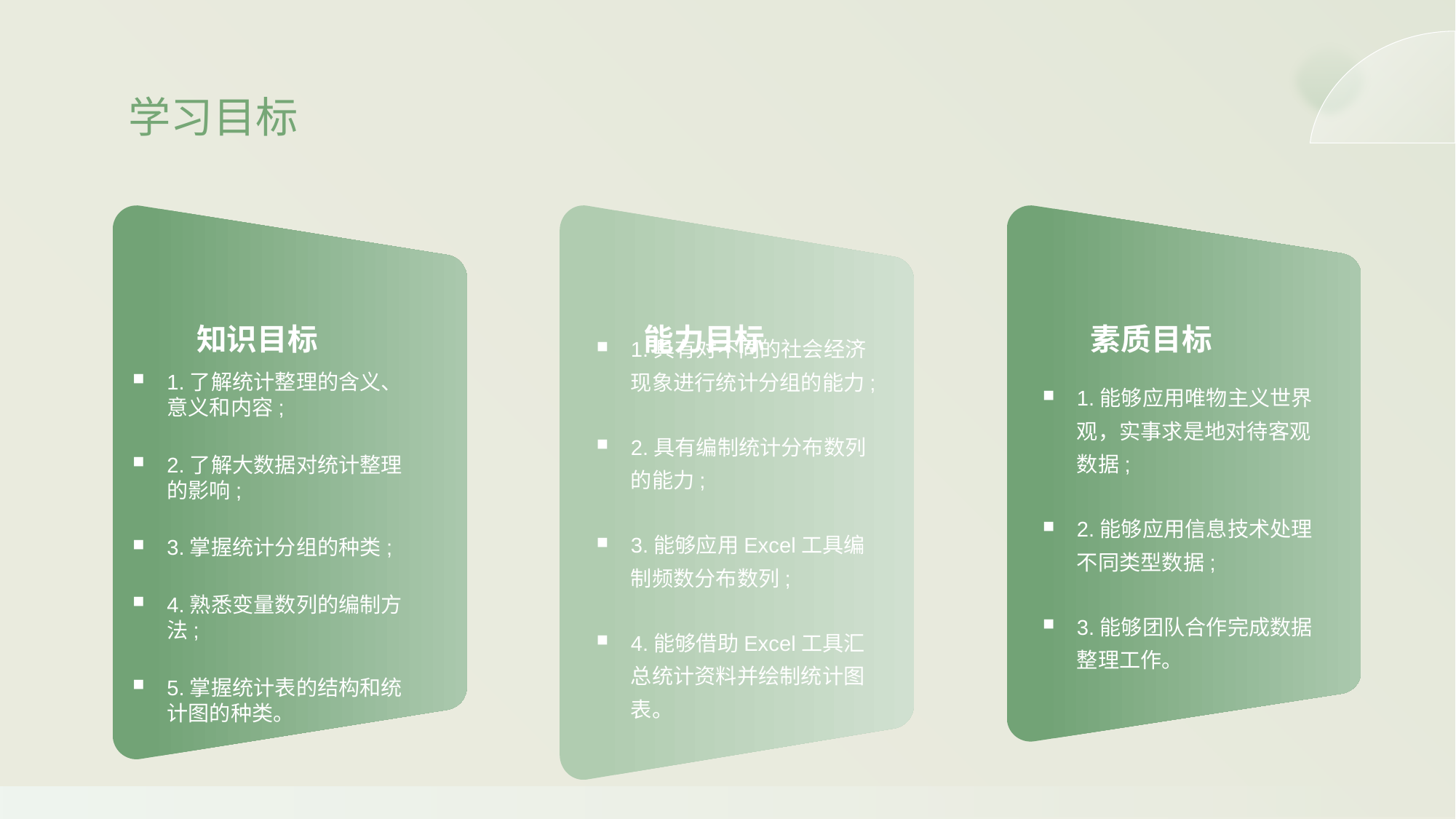

学习目标

知识目标
能力目标
素质目标
1.具有对不同的社会经济现象进行统计分组的能力;
2.具有编制统计分布数列的能力;
3.能够应用Excel工具编制频数分布数列;
4.能够借助Excel工具汇总统计资料并绘制统计图表。
1.能够应用唯物主义世界观，实事求是地对待客观数据;
2.能够应用信息技术处理不同类型数据;
3.能够团队合作完成数据整理工作。
1.了解统计整理的含义、意义和内容;
2.了解大数据对统计整理的影响;
3.掌握统计分组的种类;
4.熟悉变量数列的编制方法;
5.掌握统计表的结构和统计图的种类。